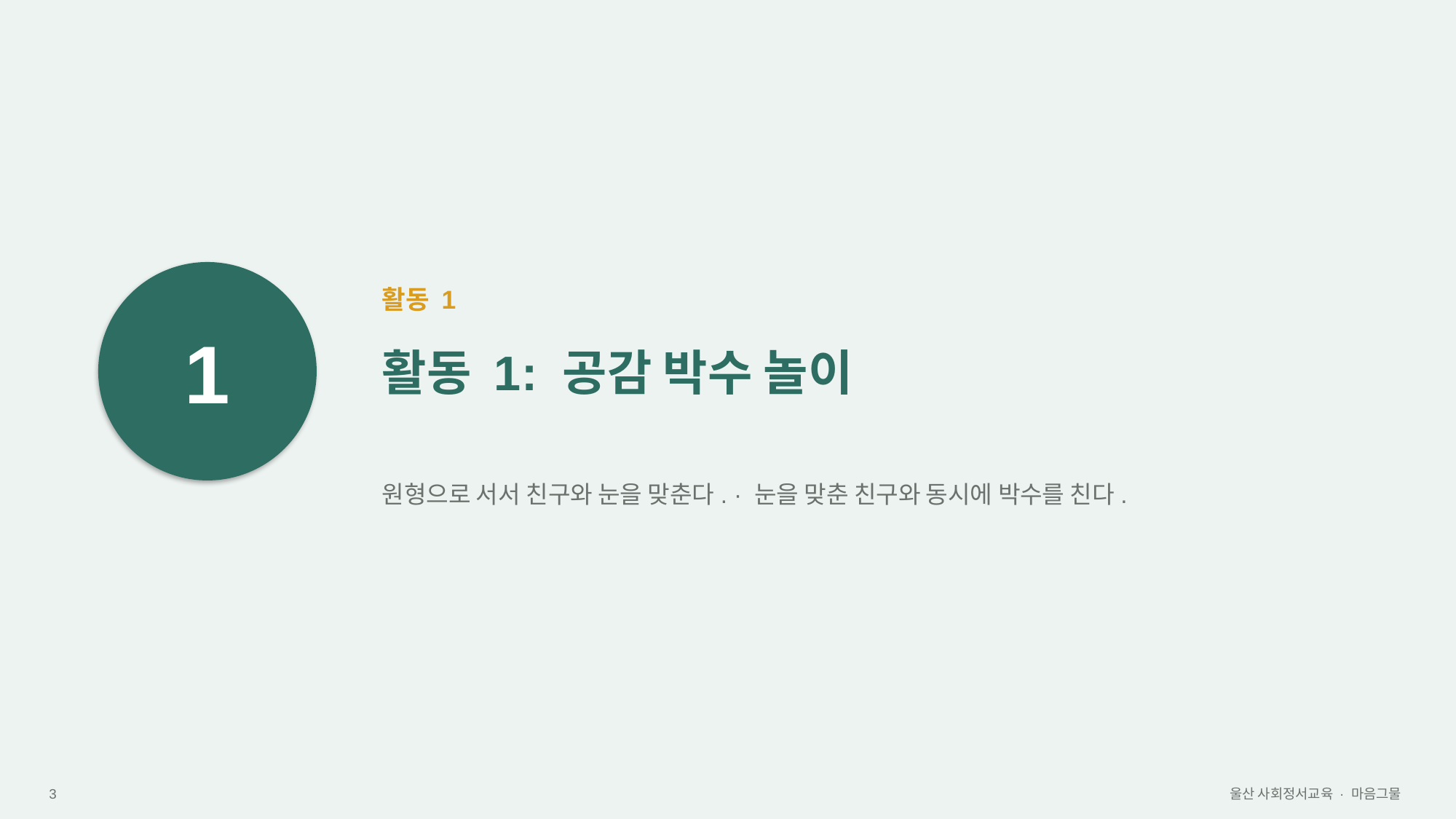

1
활동 1
활동 1: 공감 박수 놀이
원형으로 서서 친구와 눈을 맞춘다. · 눈을 맞춘 친구와 동시에 박수를 친다.
3
울산 사회정서교육 · 마음그물